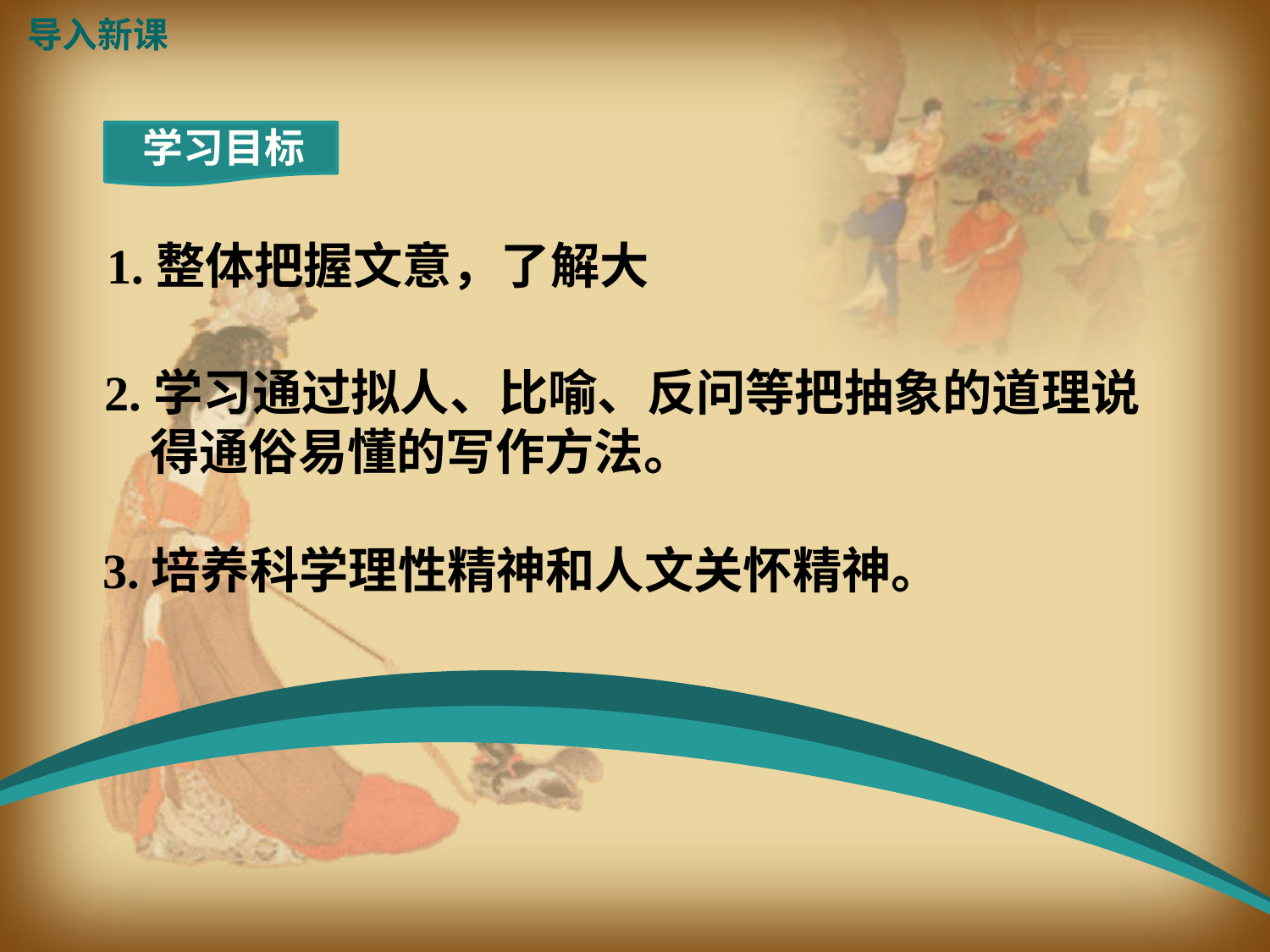

导入新课
学习目标

1.整体把握文意，了解大
2.学习通过拟人、比喻、反问等把抽象的道理说
   得通俗易懂的写作方法。
3.培养科学理性精神和人文关怀精神。